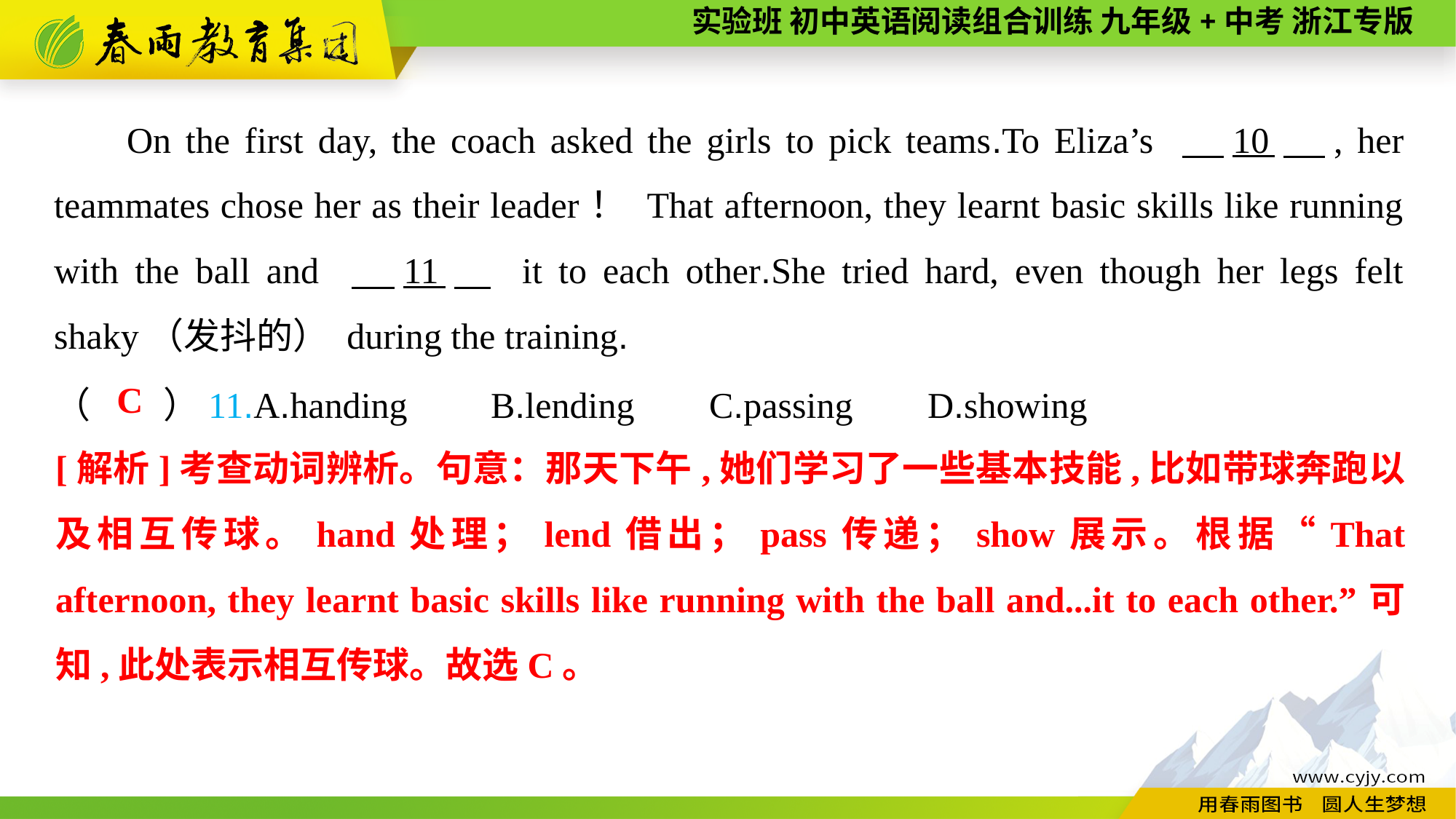

On the first day, the coach asked the girls to pick teams.To Eliza’s 　10　, her teammates chose her as their leader！ That afternoon, they learnt basic skills like running with the ball and 　11　 it to each other.She tried hard, even though her legs felt shaky（发抖的） during the training.
（　　）11.A.handing	B.lending	C.passing	D.showing
C
[解析]考查动词辨析。句意：那天下午,她们学习了一些基本技能,比如带球奔跑以及相互传球。hand处理；lend借出；pass传递；show展示。根据“That afternoon, they learnt basic skills like running with the ball and...it to each other.”可知,此处表示相互传球。故选C。